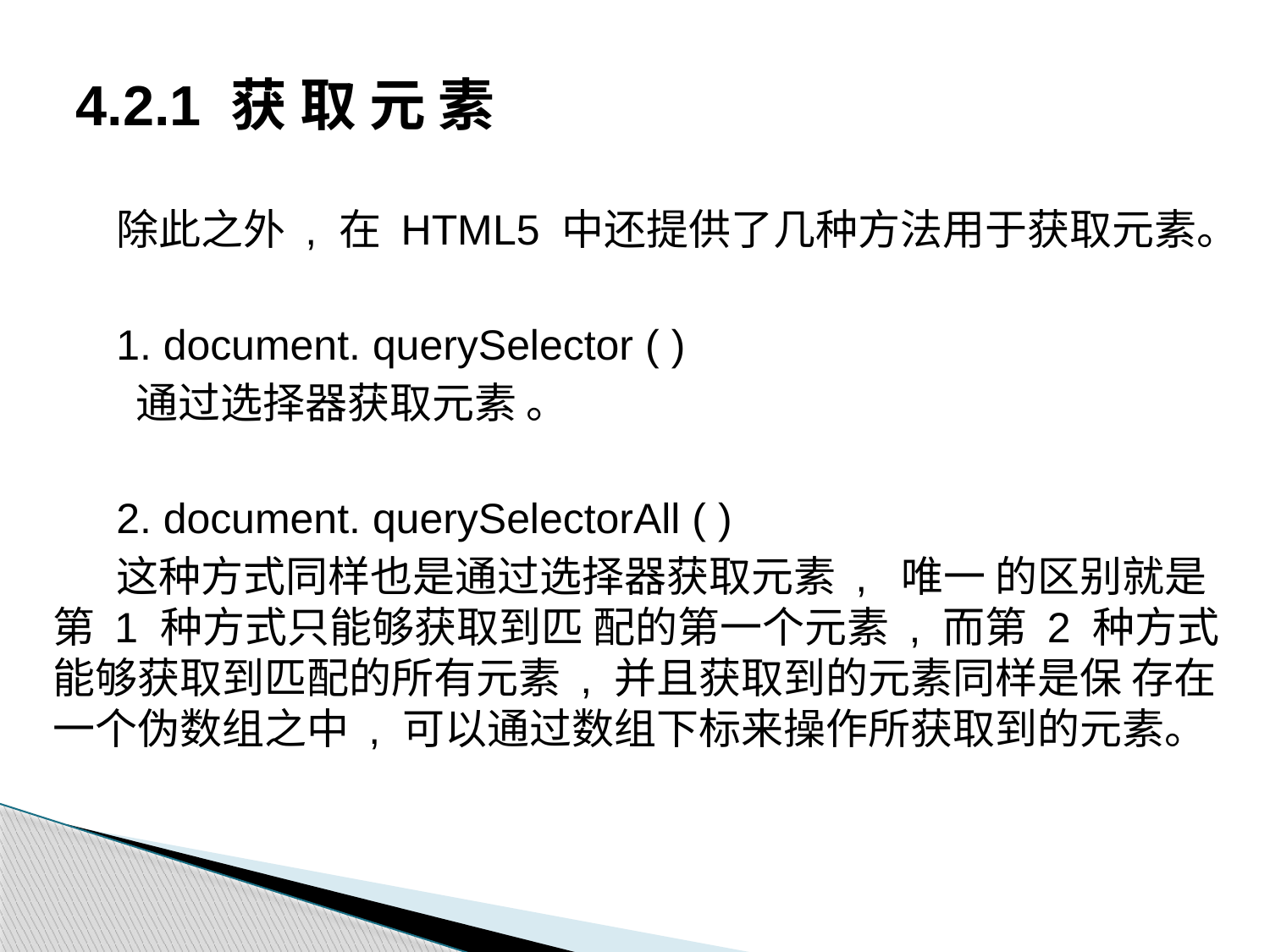

# 4.2.1 获 取 元 素
除此之外 , 在 HTML5 中还提供了几种方法用于获取元素。

1. document. querySelector ( )
 通过选择器获取元素 。

2. document. querySelectorAll ( )
这种方式同样也是通过选择器获取元素 ,  唯一 的区别就是第 1 种方式只能够获取到匹 配的第一个元素 , 而第 2 种方式能够获取到匹配的所有元素 , 并且获取到的元素同样是保 存在一个伪数组之中 , 可以通过数组下标来操作所获取到的元素。